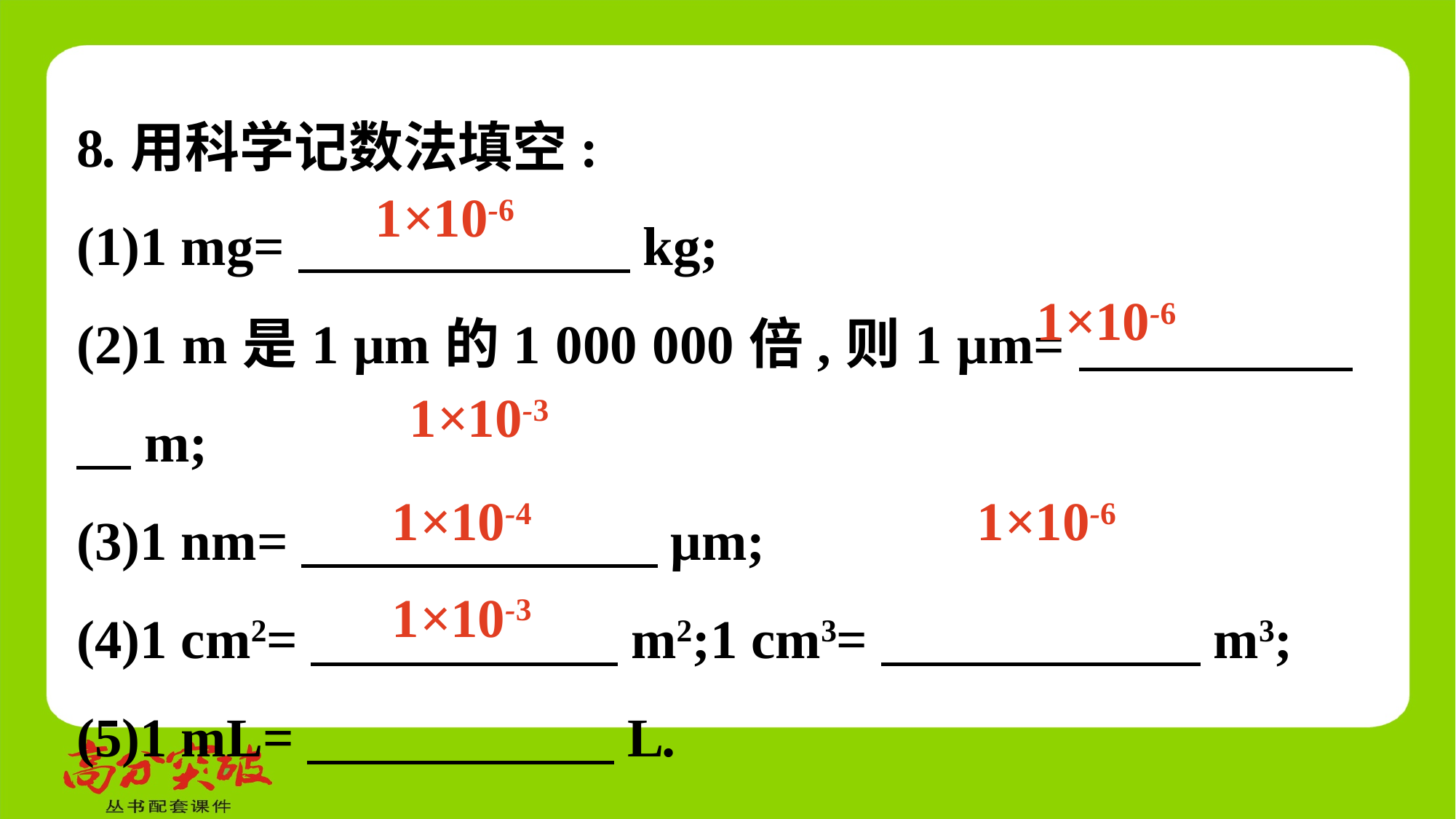

8.用科学记数法填空:
(1)1 mg=　                  　kg;
(2)1 m是1 μm的1 000 000倍,则1 μm=　                 　m;
(3)1 nm=　                    　μm;
(4)1 cm2=　                　m2;1 cm3=　                 　m3;
(5)1 mL=　                　L.
1×10-6
1×10-6
1×10-3
1×10-4
1×10-6
1×10-3